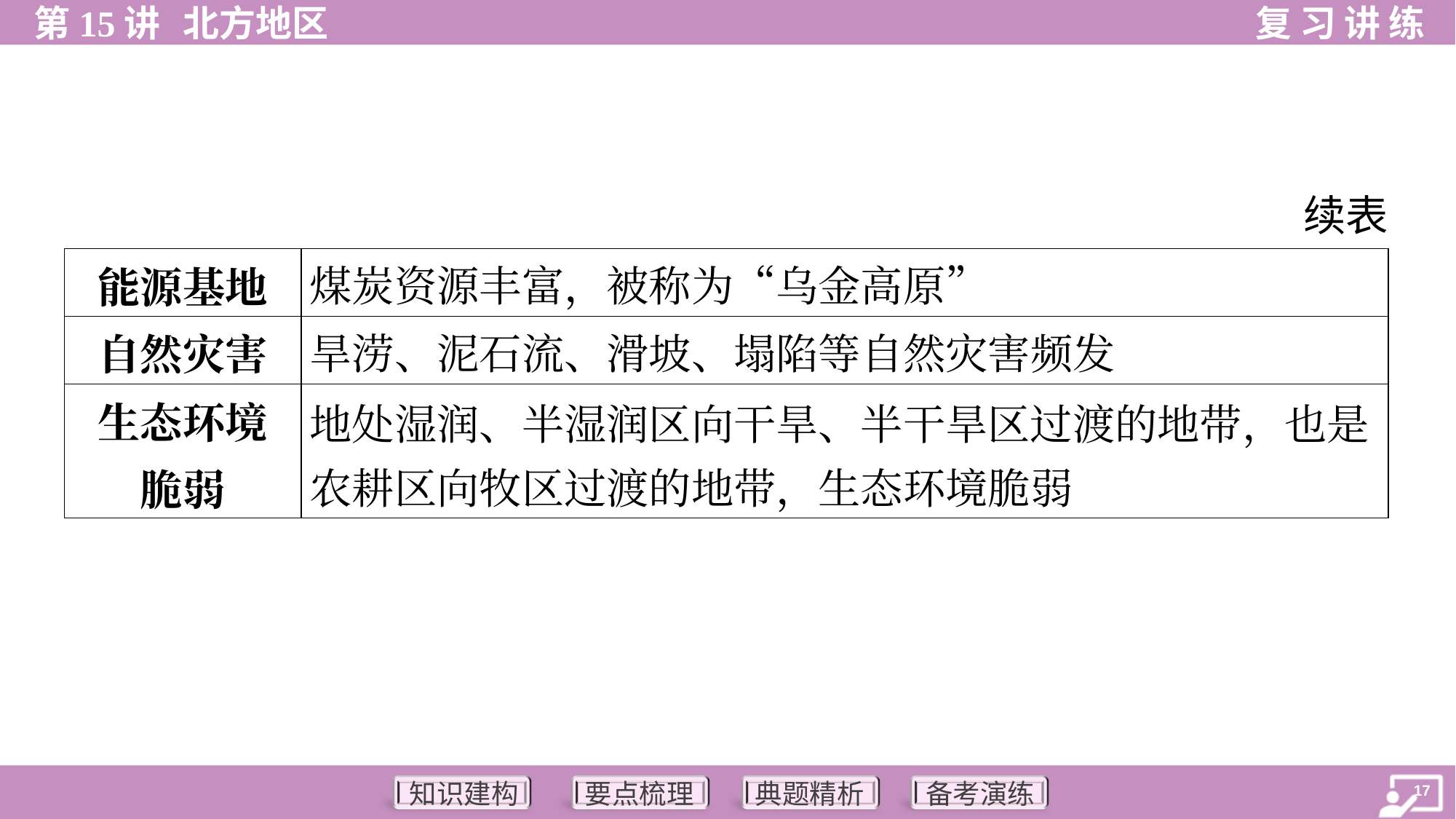

续表
| 能源基地 | 煤炭资源丰富，被称为“乌金高原” |
| --- | --- |
| 自然灾害 | 旱涝、泥石流、滑坡、塌陷等自然灾害频发 |
| 生态环境 脆弱 | 地处湿润、半湿润区向干旱、半干旱区过渡的地带，也是 农耕区向牧区过渡的地带，生态环境脆弱 |